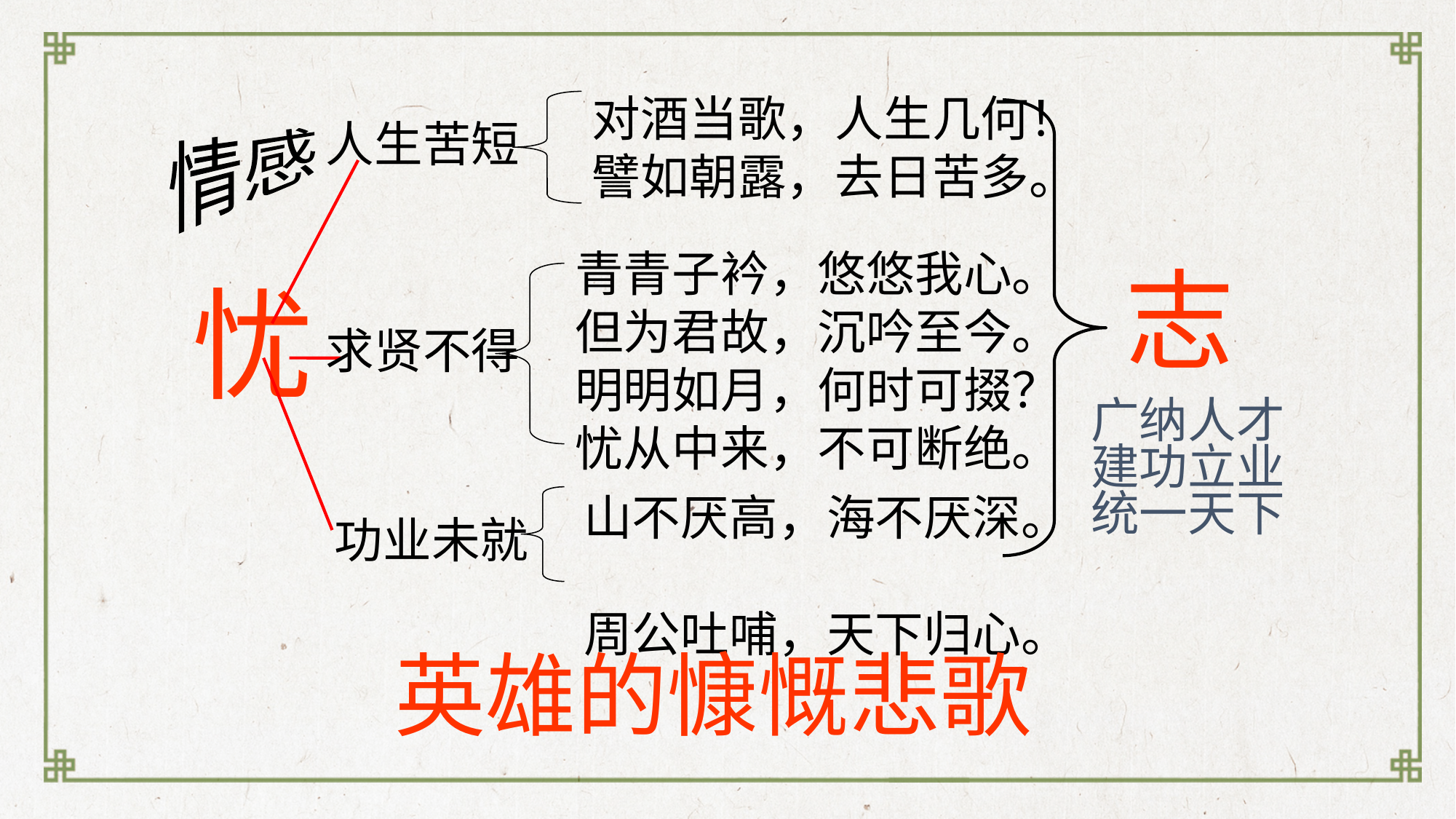

对酒当歌，人生几何！
譬如朝露，去日苦多。

人生苦短
情感

青青子衿，悠悠我心。
但为君故，沉吟至今。
明明如月，何时可掇？
忧从中来，不可断绝。
志
忧

求贤不得

广纳人才
建功立业
统一天下
山不厌高，海不厌深。
周公吐哺，天下归心。

功业未就
英雄的慷慨悲歌